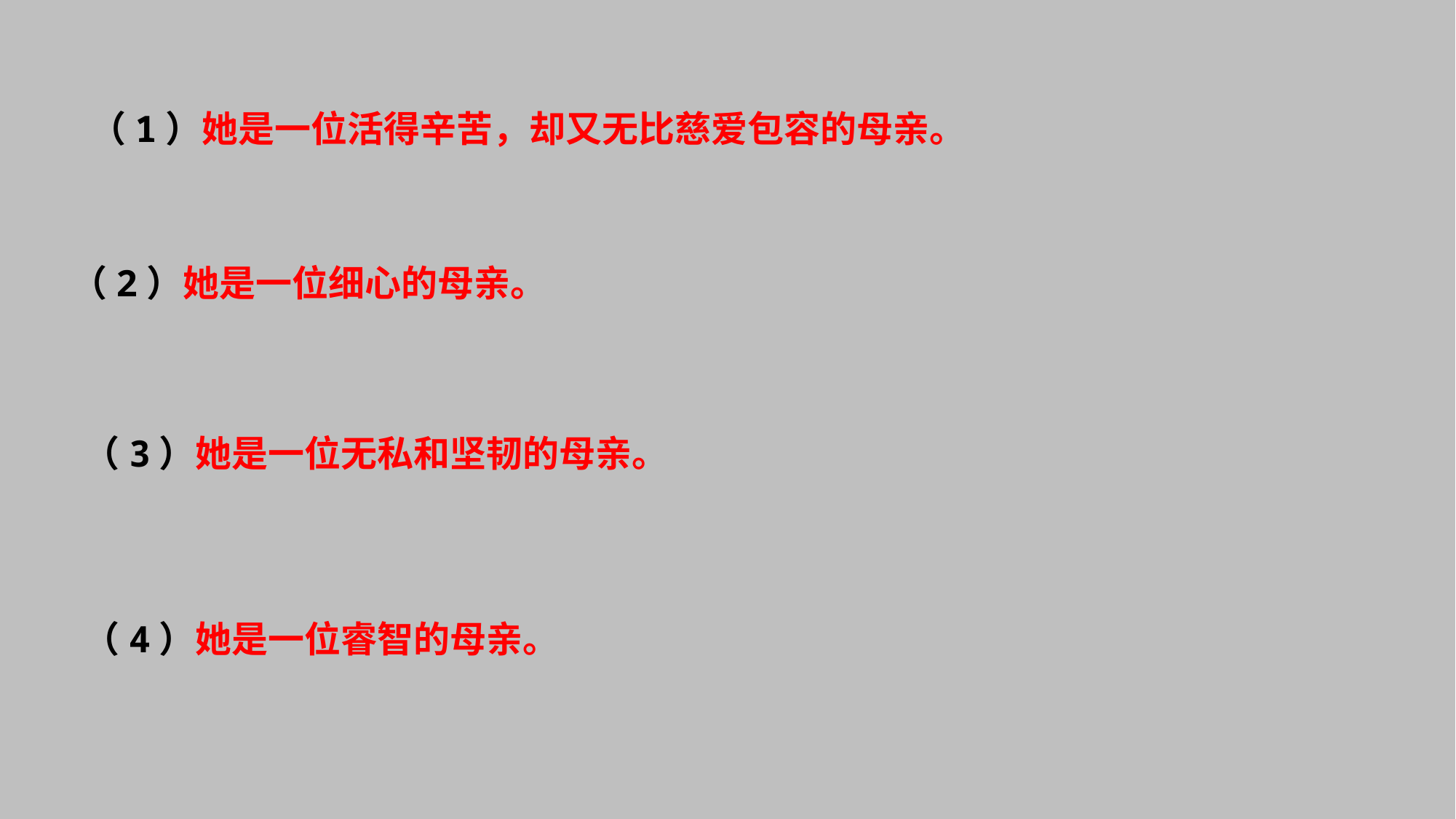

（1）她是一位活得辛苦，却又无比慈爱包容的母亲。
   （2）她是一位细心的母亲。
   （3）她是一位无私和坚韧的母亲。
   （4）她是一位睿智的母亲。